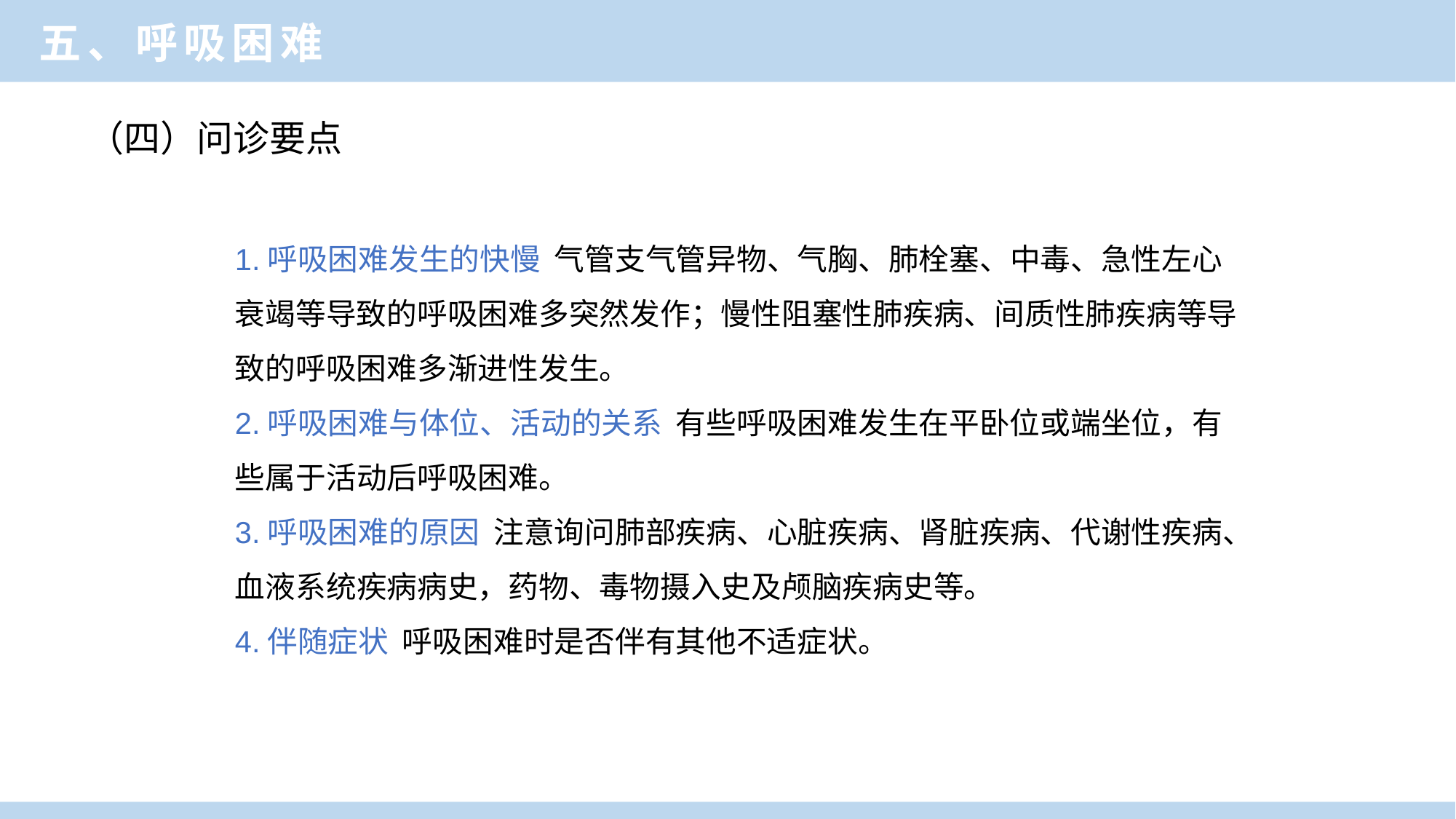

临床医学概论
五、呼吸困难

（四）问诊要点
1.呼吸困难发生的快慢  气管支气管异物、气胸、肺栓塞、中毒、急性左心衰竭等导致的呼吸困难多突然发作；慢性阻塞性肺疾病、间质性肺疾病等导致的呼吸困难多渐进性发生。
2.呼吸困难与体位、活动的关系  有些呼吸困难发生在平卧位或端坐位，有些属于活动后呼吸困难。
3.呼吸困难的原因  注意询问肺部疾病、心脏疾病、肾脏疾病、代谢性疾病、血液系统疾病病史，药物、毒物摄入史及颅脑疾病史等。
4.伴随症状  呼吸困难时是否伴有其他不适症状。